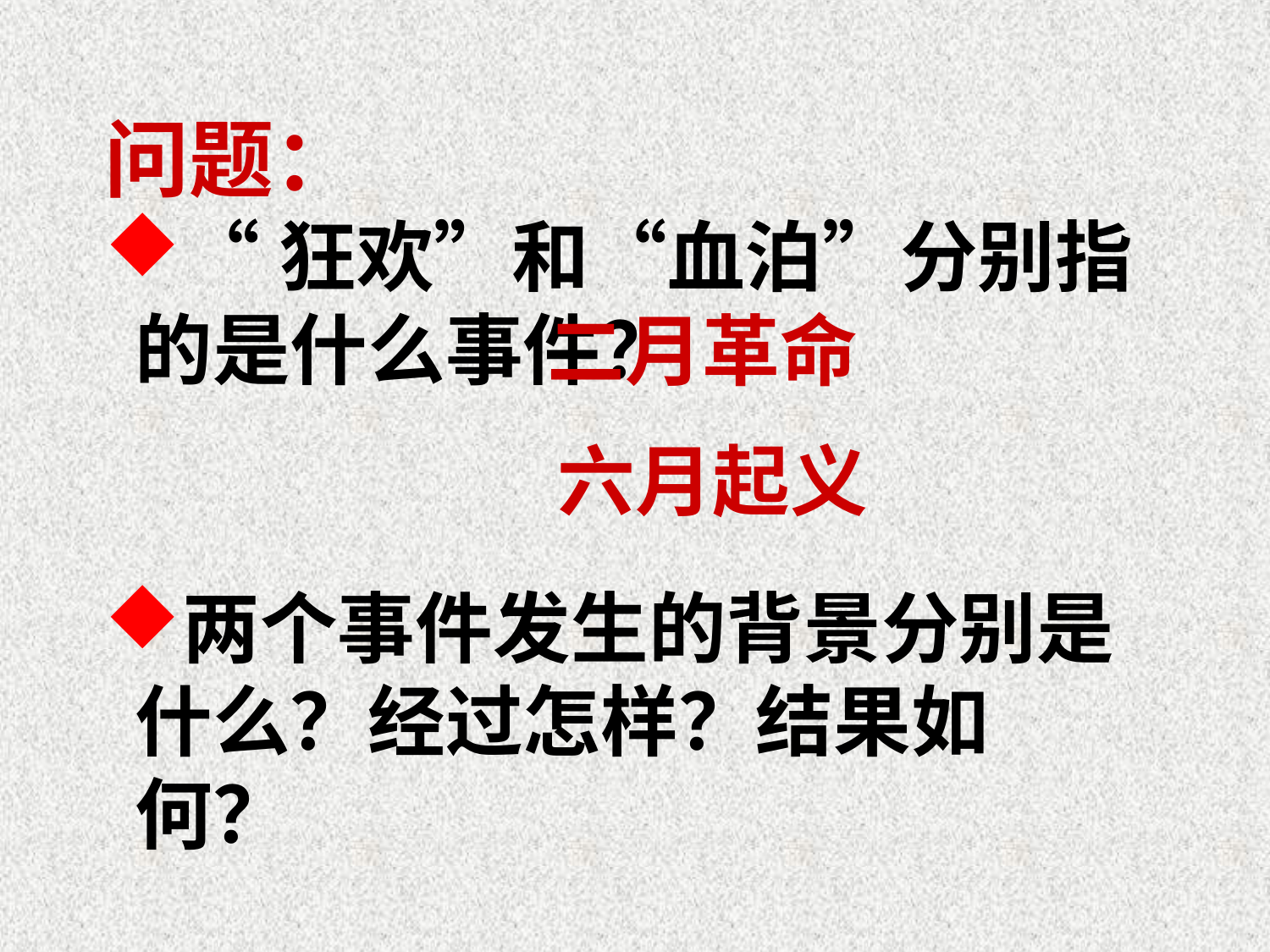

问题：
“狂欢”和“血泊”分别指的是什么事件？

两个事件发生的背景分别是什么？经过怎样？结果如何？
二月革命
六月起义